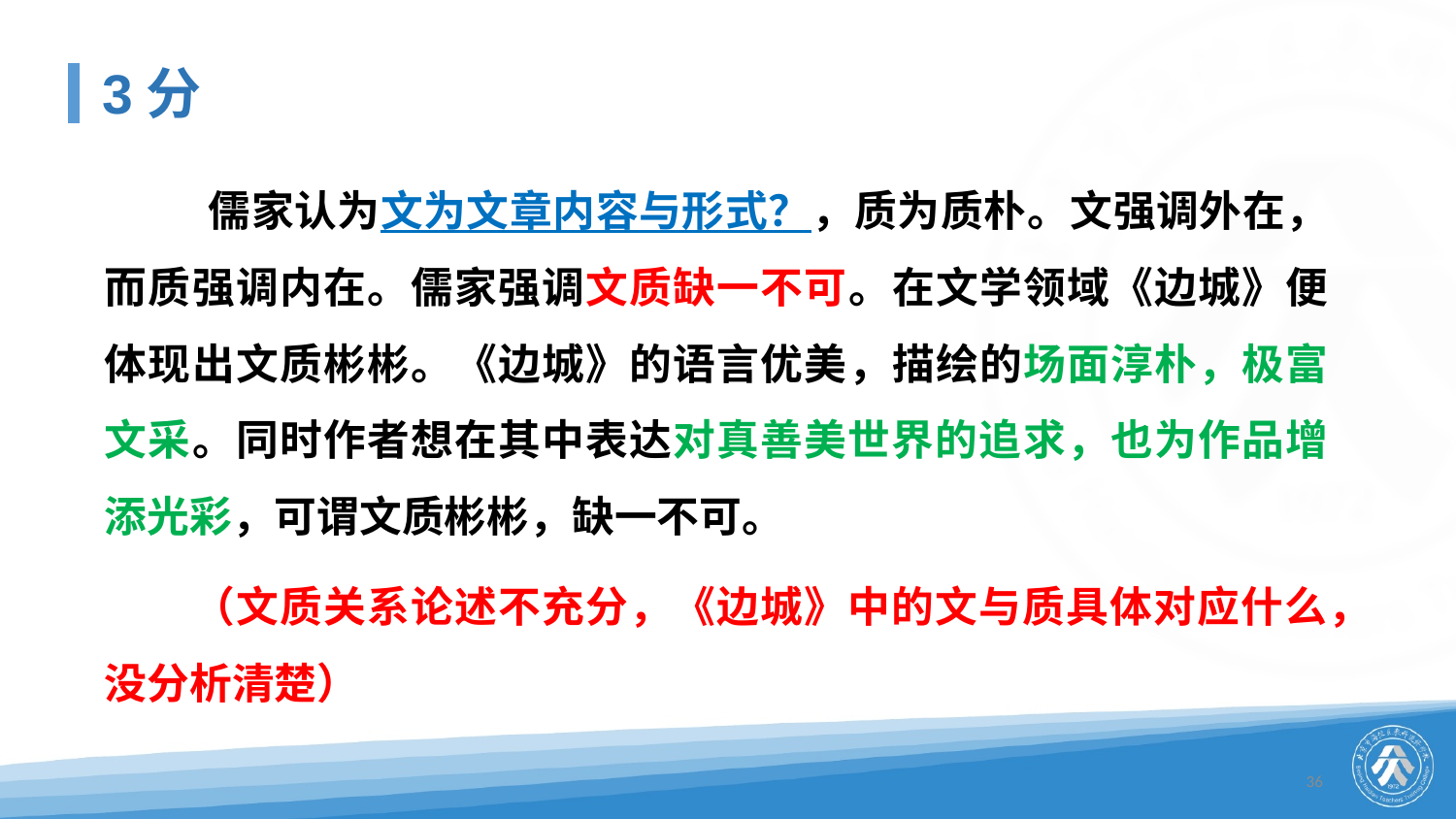

# 3分
         儒家认为文为文章内容与形式？，质为质朴。文强调外在，而质强调内在。儒家强调文质缺一不可。在文学领域《边城》便体现出文质彬彬。《边城》的语言优美，描绘的场面淳朴，极富文采。同时作者想在其中表达对真善美世界的追求，也为作品增添光彩，可谓文质彬彬，缺一不可。
       （文质关系论述不充分，《边城》中的文与质具体对应什么，没分析清楚）

36